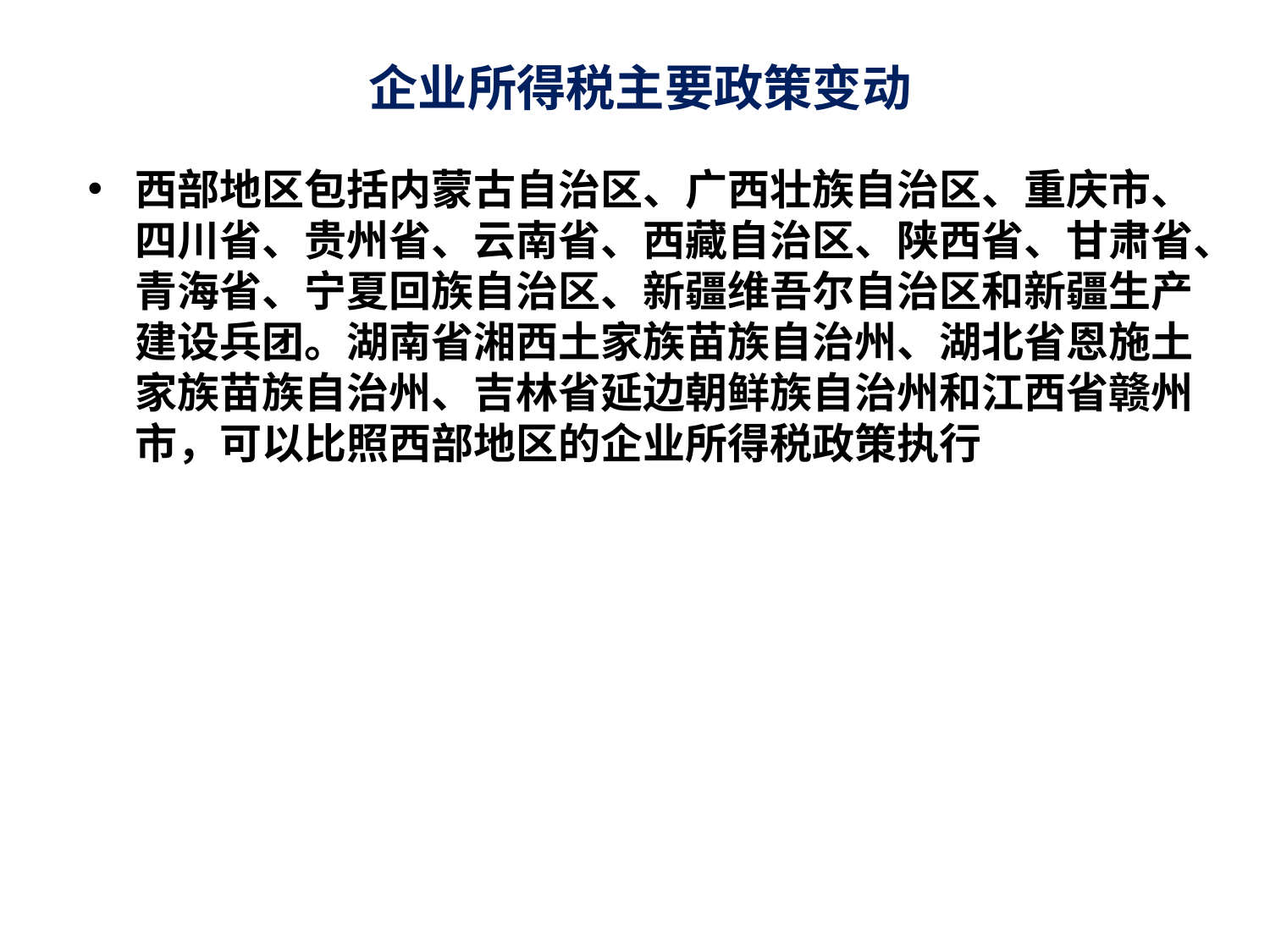

# 企业所得税主要政策变动
西部地区包括内蒙古自治区、广西壮族自治区、重庆市、四川省、贵州省、云南省、西藏自治区、陕西省、甘肃省、青海省、宁夏回族自治区、新疆维吾尔自治区和新疆生产建设兵团。湖南省湘西土家族苗族自治州、湖北省恩施土家族苗族自治州、吉林省延边朝鲜族自治州和江西省赣州市，可以比照西部地区的企业所得税政策执行